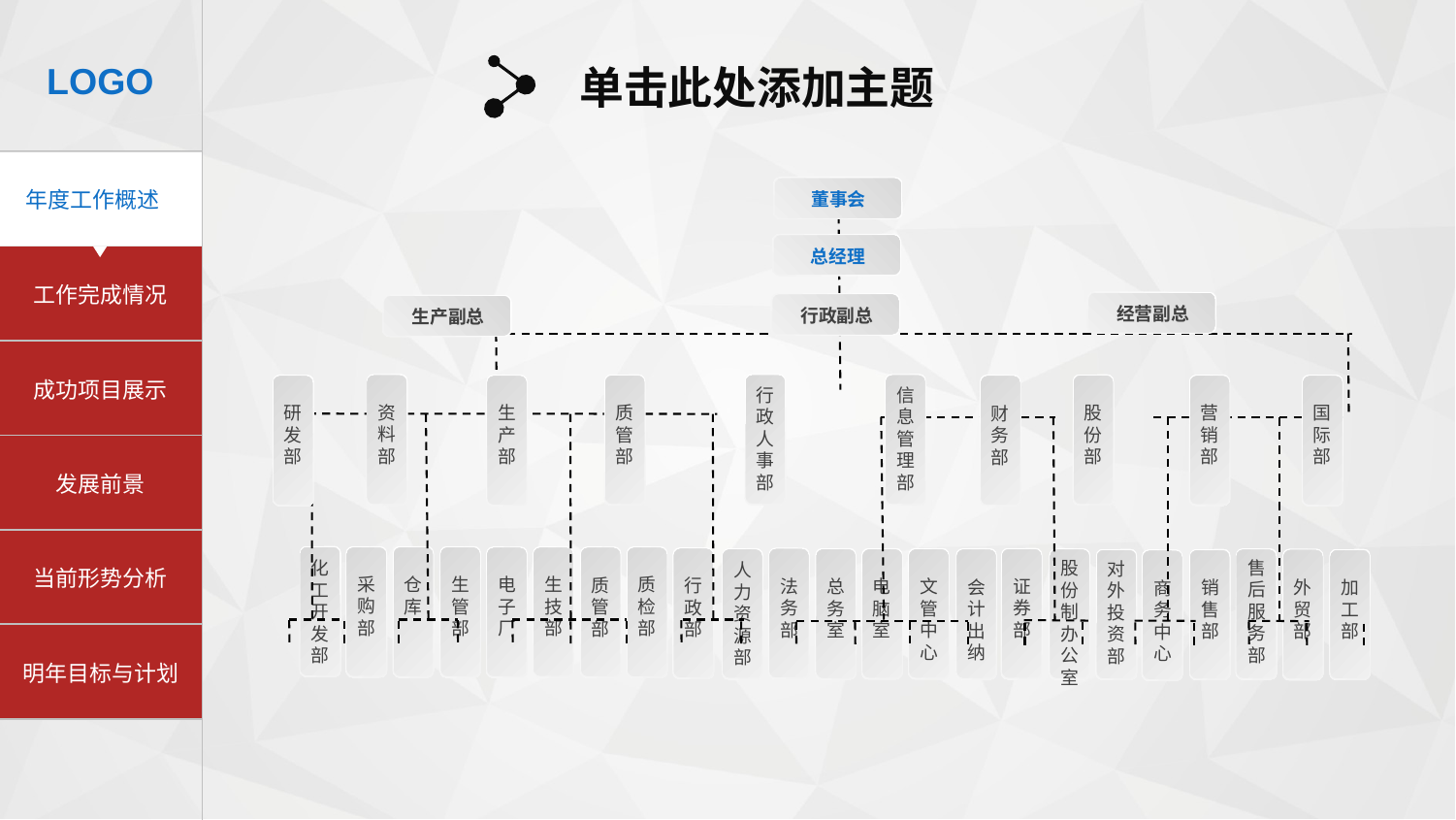

单击此处添加主题

董事会

总经理

经营副总

行政副总

生产副总
信息管理部

资料部

行政人事部

股份部

质管部

财务部

研发部

营销部

生产部

国际部

化工开发部

采购部

生管部

仓库

电子厂

生技部

质检部

质管部

法务部

电脑室

行政部

人力资源部

证券部

文管中心

售后服务部

股份制办公室

会计出纳

总务室

对外投资部

加工部

商务中心

外贸部

销售部